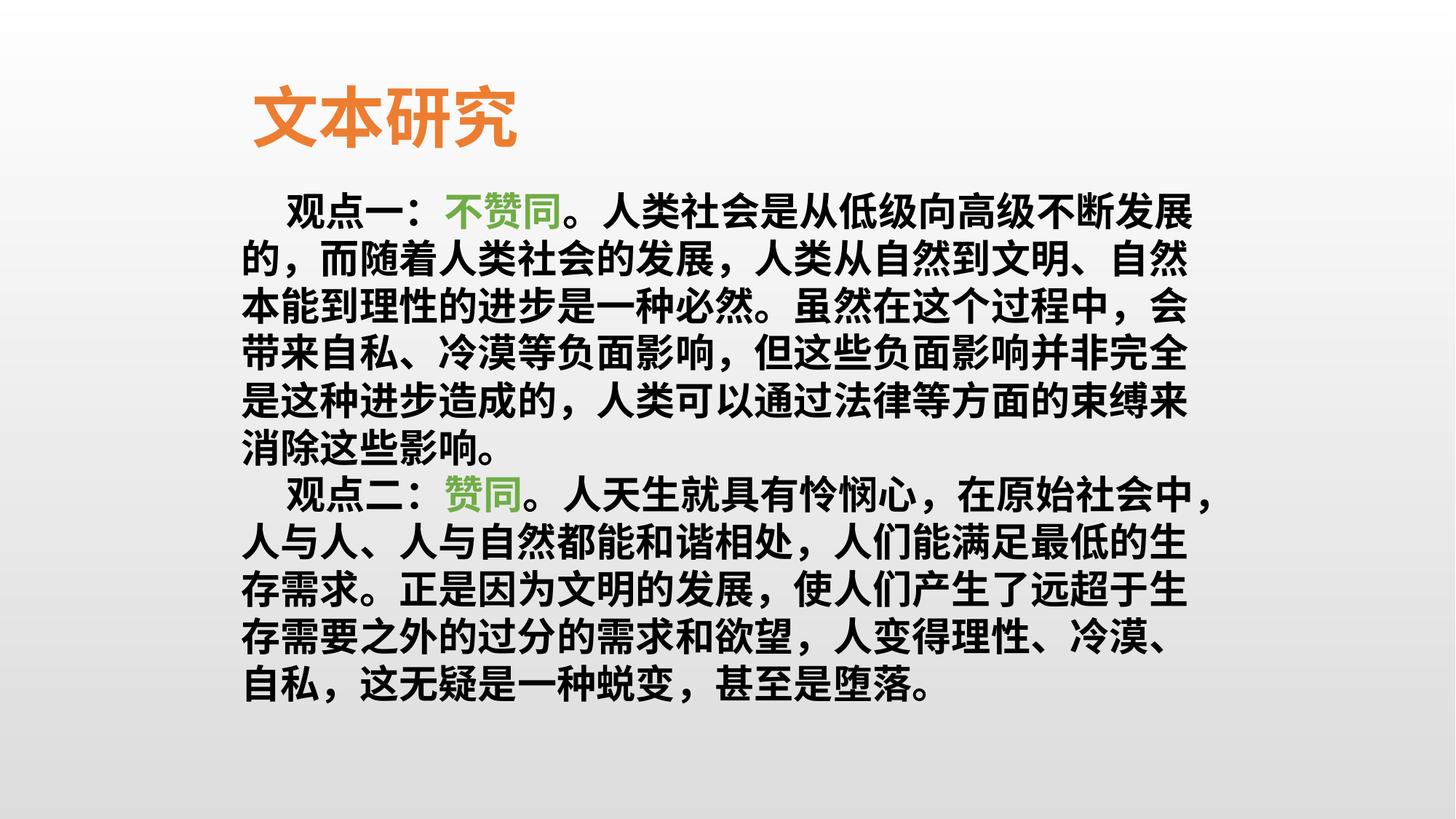

文本研究
    观点一：不赞同。人类社会是从低级向高级不断发展的，而随着人类社会的发展，人类从自然到文明、自然本能到理性的进步是一种必然。虽然在这个过程中，会带来自私、冷漠等负面影响，但这些负面影响并非完全是这种进步造成的，人类可以通过法律等方面的束缚来消除这些影响。
    观点二：赞同。人天生就具有怜悯心，在原始社会中，人与人、人与自然都能和谐相处，人们能满足最低的生存需求。正是因为文明的发展，使人们产生了远超于生存需要之外的过分的需求和欲望，人变得理性、冷漠、自私，这无疑是一种蜕变，甚至是堕落。